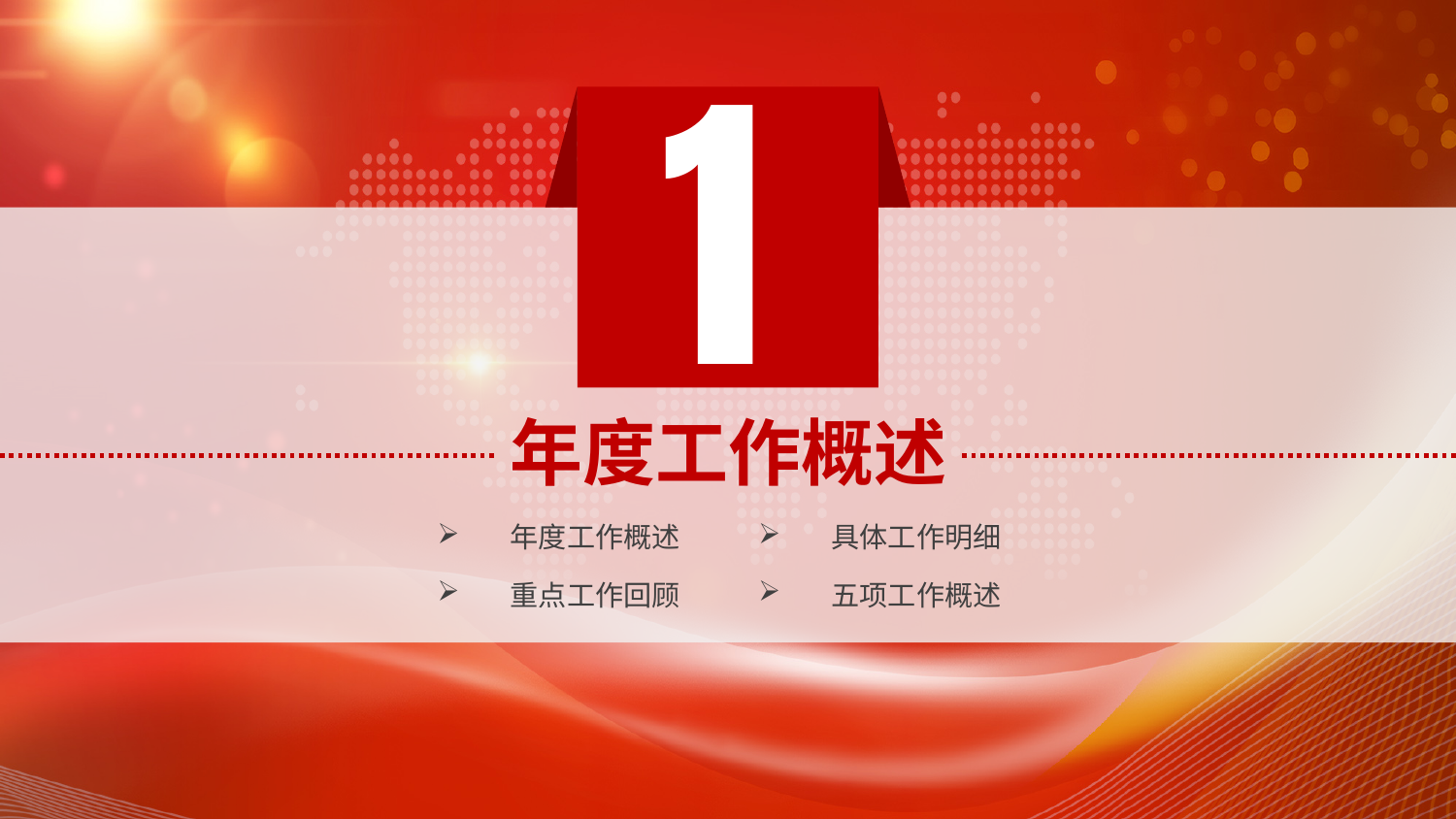

延迟符
1

年度工作概述
年度工作概述
具体工作明细
重点工作回顾
五项工作概述